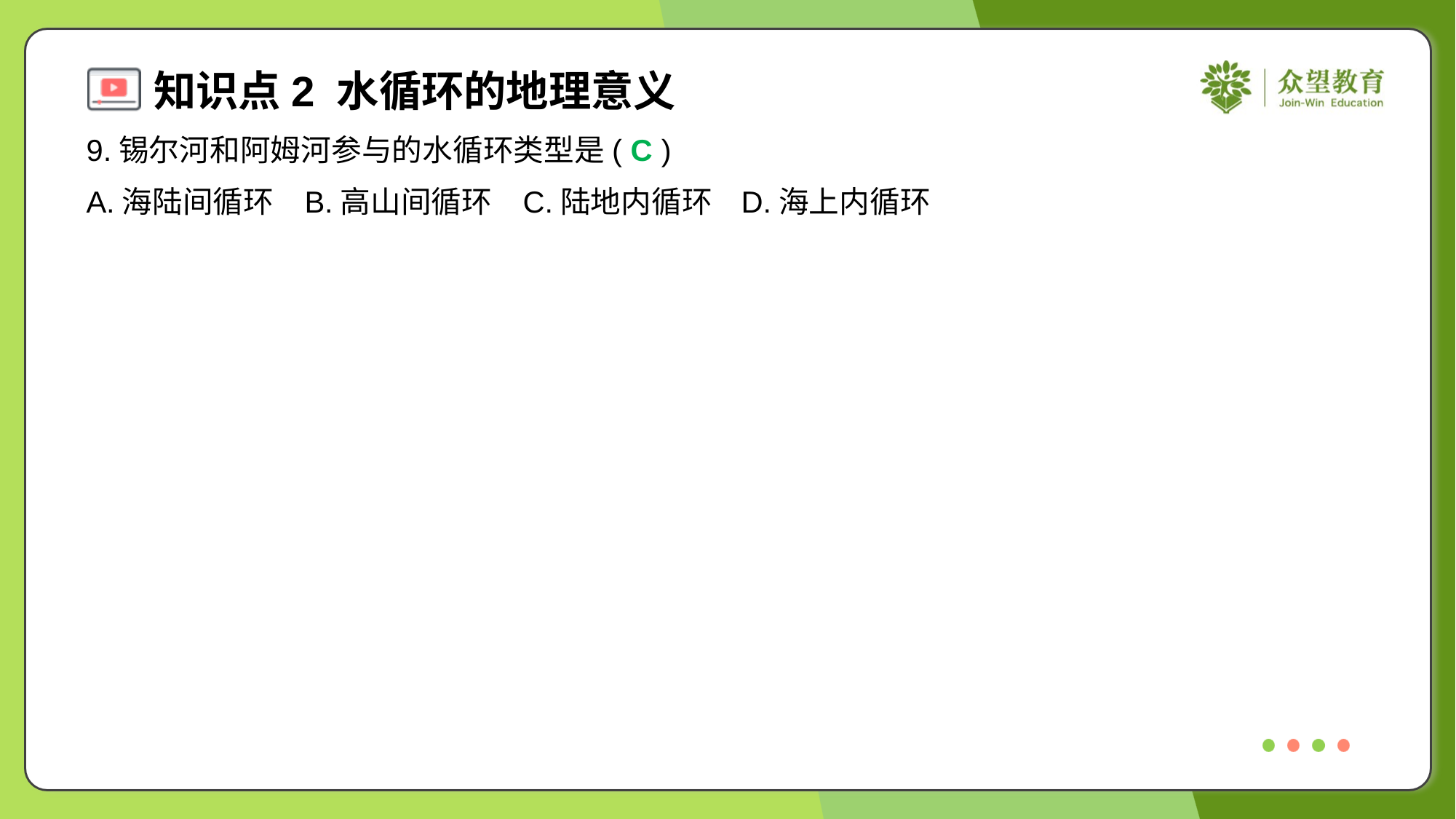

9.锡尔河和阿姆河参与的水循环类型是(     )
C
A.海陆间循环	B.高山间循环	C.陆地内循环	D.海上内循环